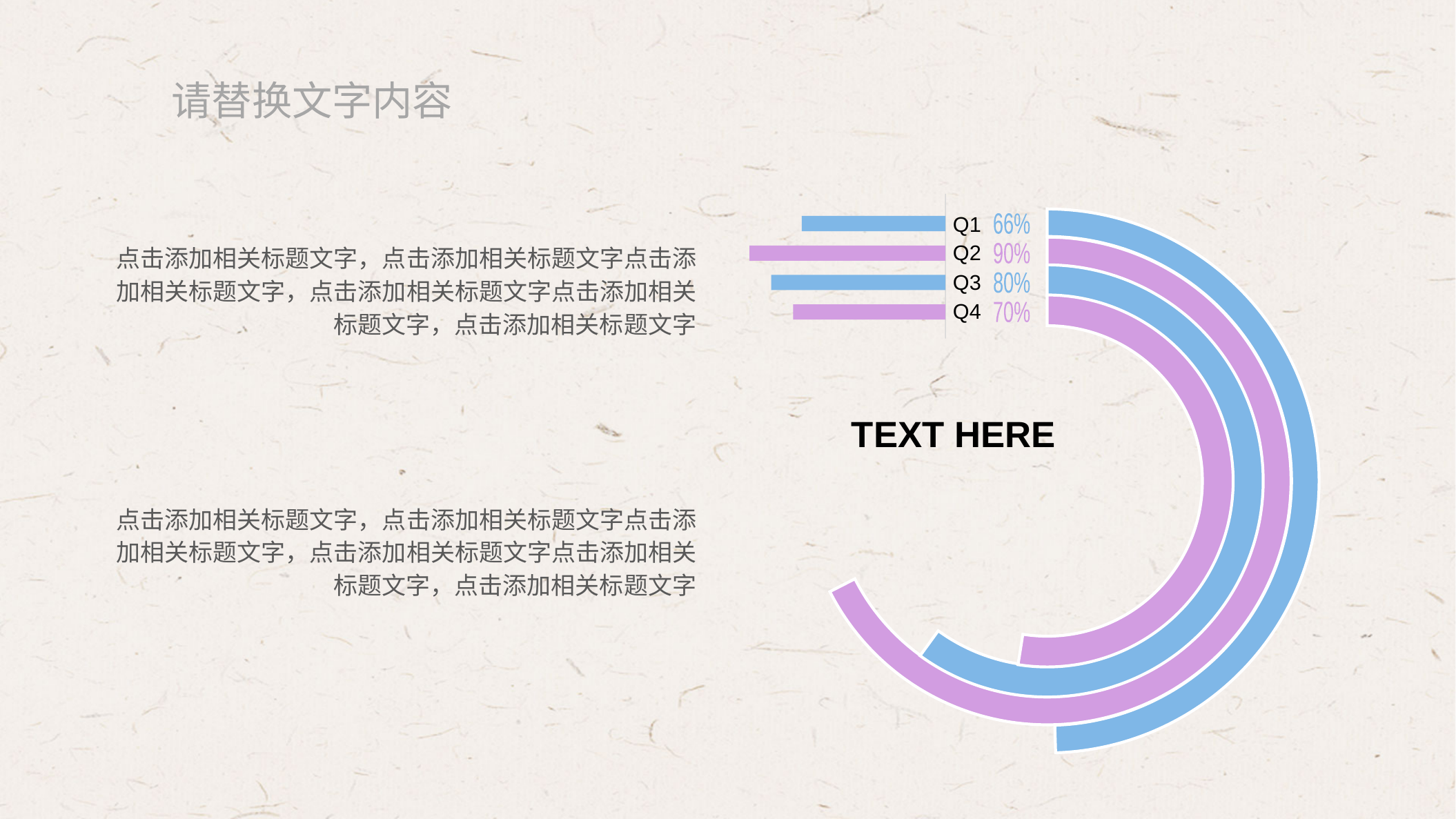

请替换文字内容

Q1
66%

点击添加相关标题文字，点击添加相关标题文字点击添加相关标题文字，点击添加相关标题文字点击添加相关标题文字，点击添加相关标题文字

Q2
90%

Q3
80%

Q4
70%

TEXT HERE
点击添加相关标题文字，点击添加相关标题文字点击添加相关标题文字，点击添加相关标题文字点击添加相关标题文字，点击添加相关标题文字